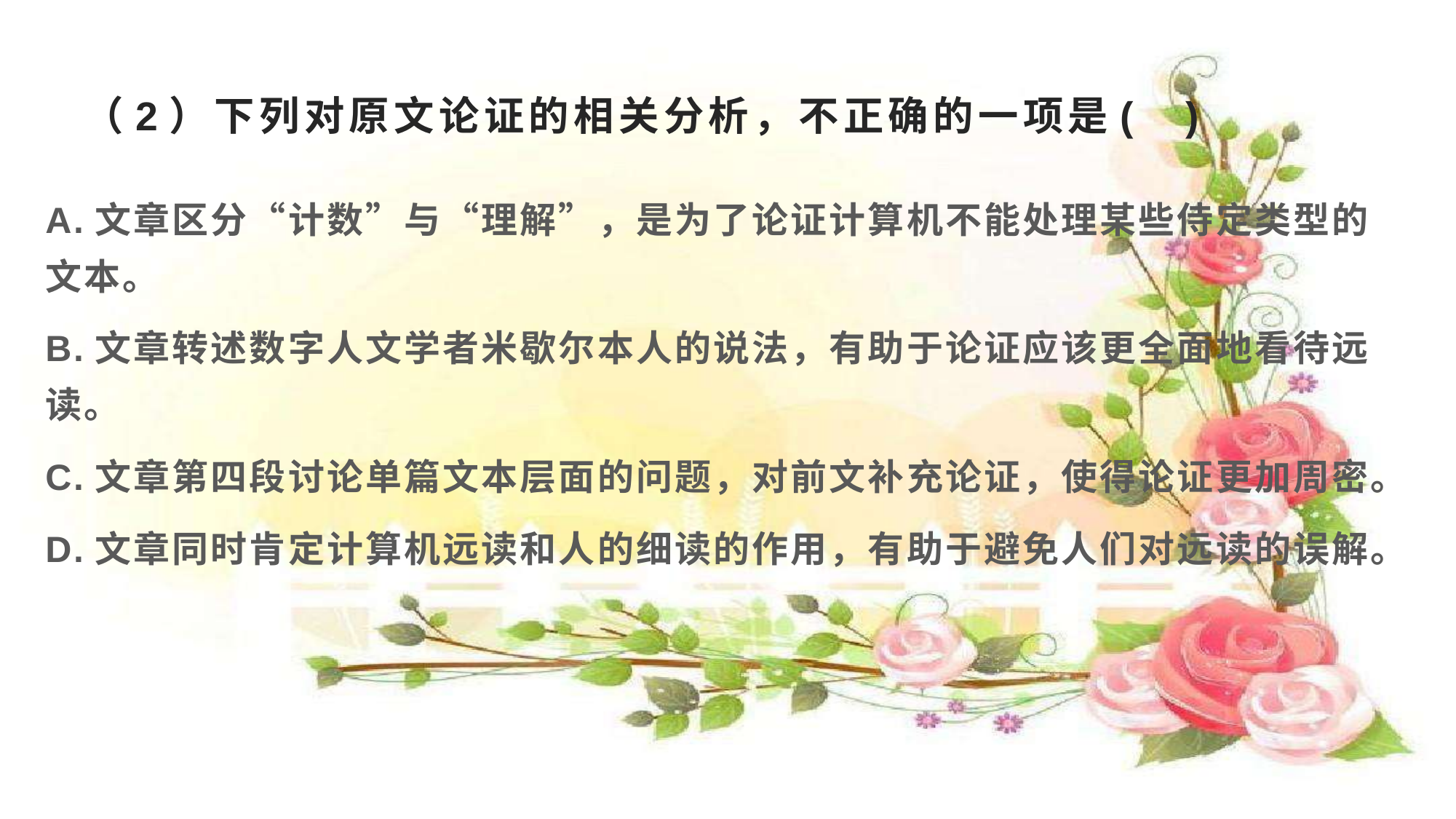

# （2）下列对原文论证的相关分析，不正确的一项是(   )
A.文章区分“计数”与“理解”，是为了论证计算机不能处理某些侍定类型的文本。
B.文章转述数字人文学者米歇尔本人的说法，有助于论证应该更全面地看待远读。
C.文章第四段讨论单篇文本层面的问题，对前文补充论证，使得论证更加周密。
D.文章同时肯定计算机远读和人的细读的作用，有助于避免人们对远读的误解。